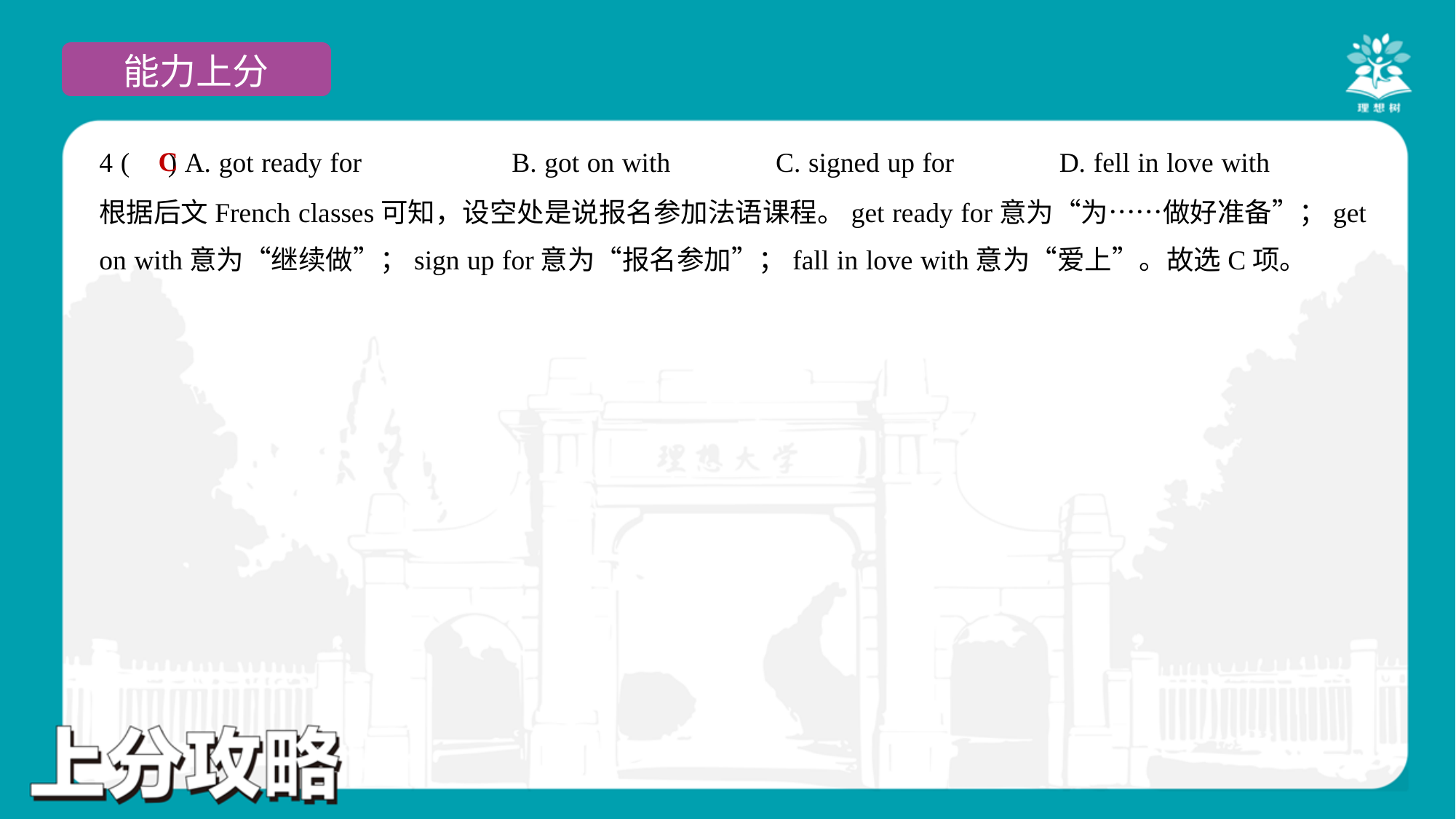

C
4 (     ) A. got ready for	B. got on with	C. signed up for	D. fell in love with
根据后文French classes可知，设空处是说报名参加法语课程。get ready for意为“为……做好准备”；get
on with意为“继续做”；sign up for意为“报名参加”；fall in love with意为“爱上”。故选C项。